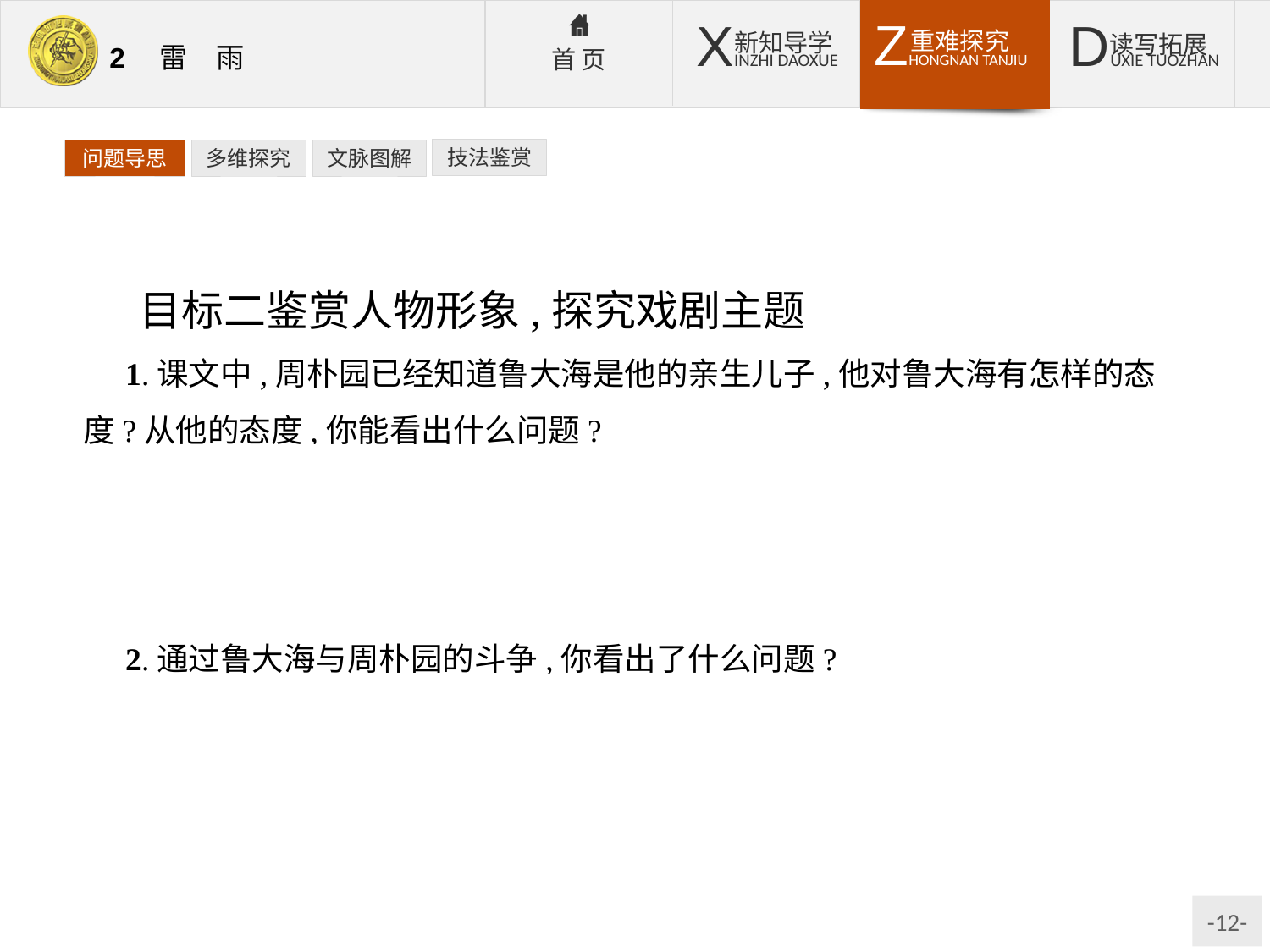

技法鉴赏
问题导思
多维探究
文脉图解
目标二鉴赏人物形象,探究戏剧主题
1.课文中,周朴园已经知道鲁大海是他的亲生儿子,他对鲁大海有怎样的态度?从他的态度,你能看出什么问题?
提示:周朴园面对自己的儿子,依然摆出资本家对待工人的冷酷面孔和傲慢的态度。由此可见,周朴园与鲁大海的冲突,是两个阶级之间的斗争,从而揭露了周朴园剥削工人、凶暴残忍的阶级本性。
2.通过鲁大海与周朴园的斗争,你看出了什么问题?
提示:鲁大海的斗争经验明显不足,却表现出工人阶级英勇、顽强的斗争精神,增强了作品的时代意义,使整个悲剧透出一线光明。